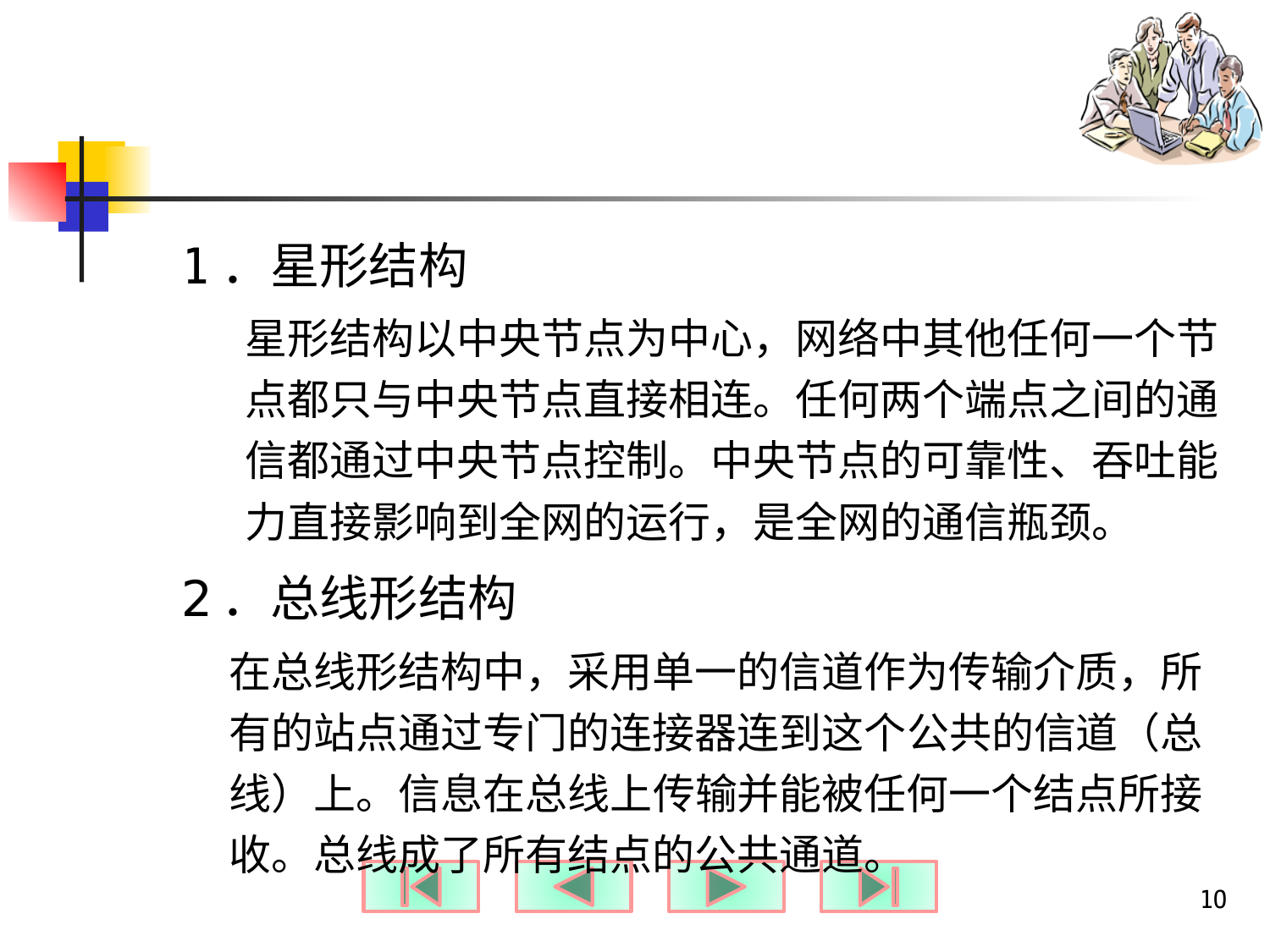

#
1．星形结构
星形结构以中央节点为中心，网络中其他任何一个节点都只与中央节点直接相连。任何两个端点之间的通信都通过中央节点控制。中央节点的可靠性、吞吐能力直接影响到全网的运行，是全网的通信瓶颈。
2．总线形结构
在总线形结构中，采用单一的信道作为传输介质，所有的站点通过专门的连接器连到这个公共的信道（总线）上。信息在总线上传输并能被任何一个结点所接收。总线成了所有结点的公共通道。

10